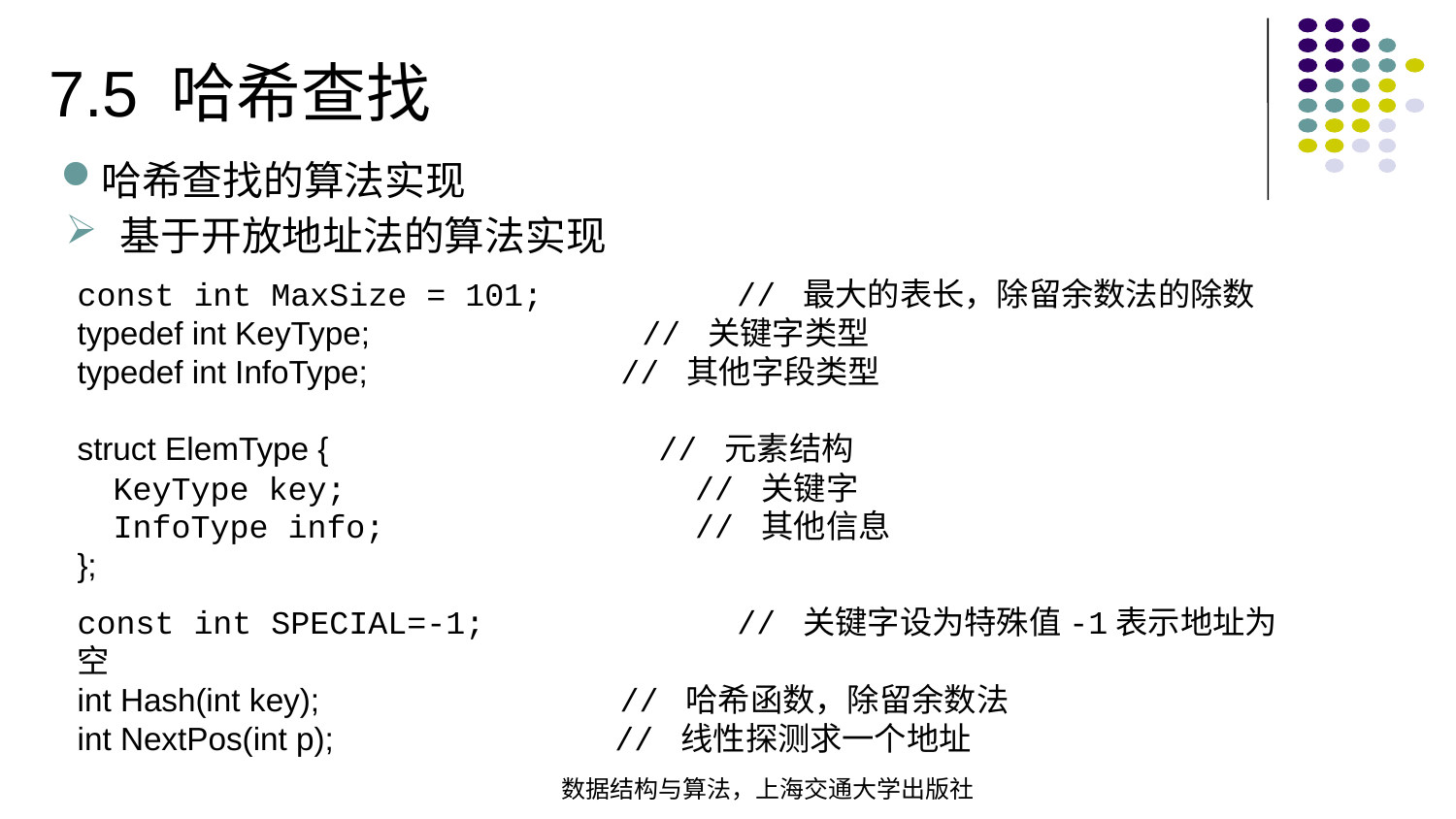

7.5 哈希查找
哈希查找的算法实现
基于开放地址法的算法实现
const int MaxSize = 101;          // 最大的表长，除留余数法的除数 typedef int KeyType;              // 关键字类型 typedef int InfoType;             // 其他字段类型 struct ElemType {                 // 元素结构    KeyType key;                  // 关键字    InfoType info;                // 其他信息};
const int SPECIAL=-1;             // 关键字设为特殊值-1表示地址为空int Hash(int key);                // 哈希函数，除留余数法int NextPos(int p);               // 线性探测求一个地址